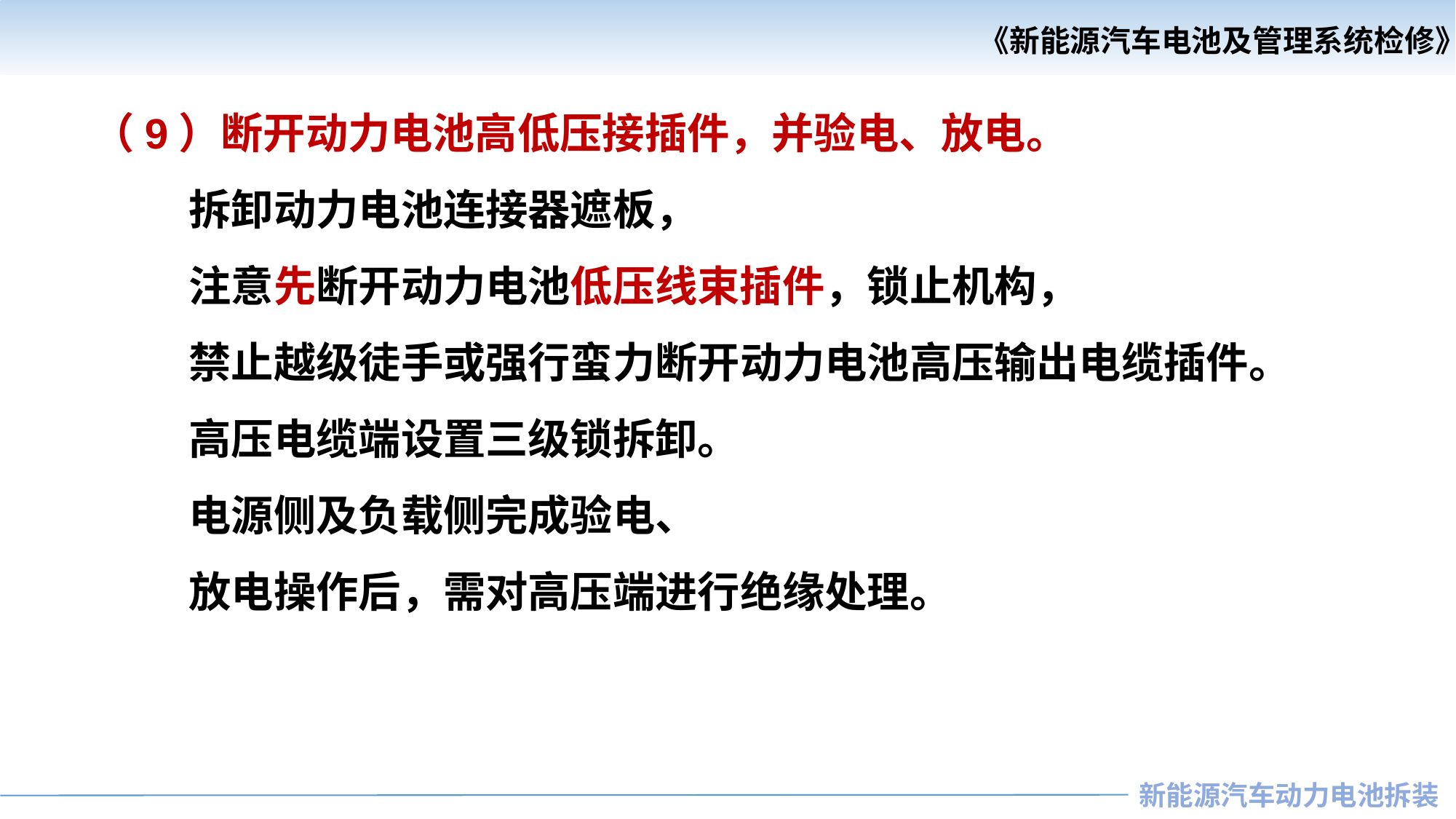

《新能源汽车电池及管理系统检修》
《汽车安全与舒适系统检修》
（9）断开动力电池高低压接插件，并验电、放电。
         拆卸动力电池连接器遮板，
         注意先断开动力电池低压线束插件，锁止机构，
         禁止越级徒手或强行蛮力断开动力电池高压输出电缆插件。
         高压电缆端设置三级锁拆卸。
         电源侧及负载侧完成验电、
         放电操作后，需对高压端进行绝缘处理。